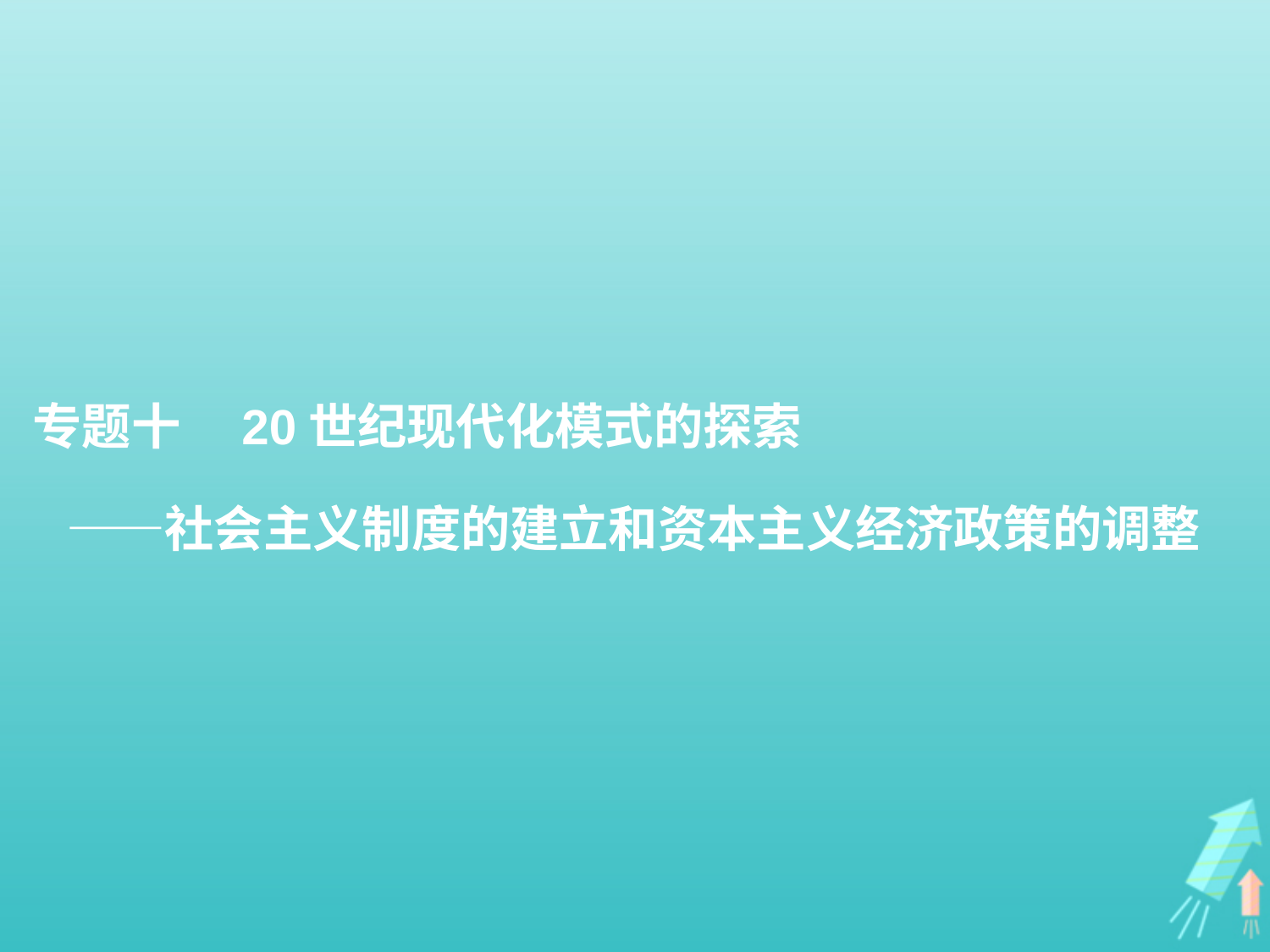

# 专题十　20世纪现代化模式的探索 ——社会主义制度的建立和资本主义经济政策的调整